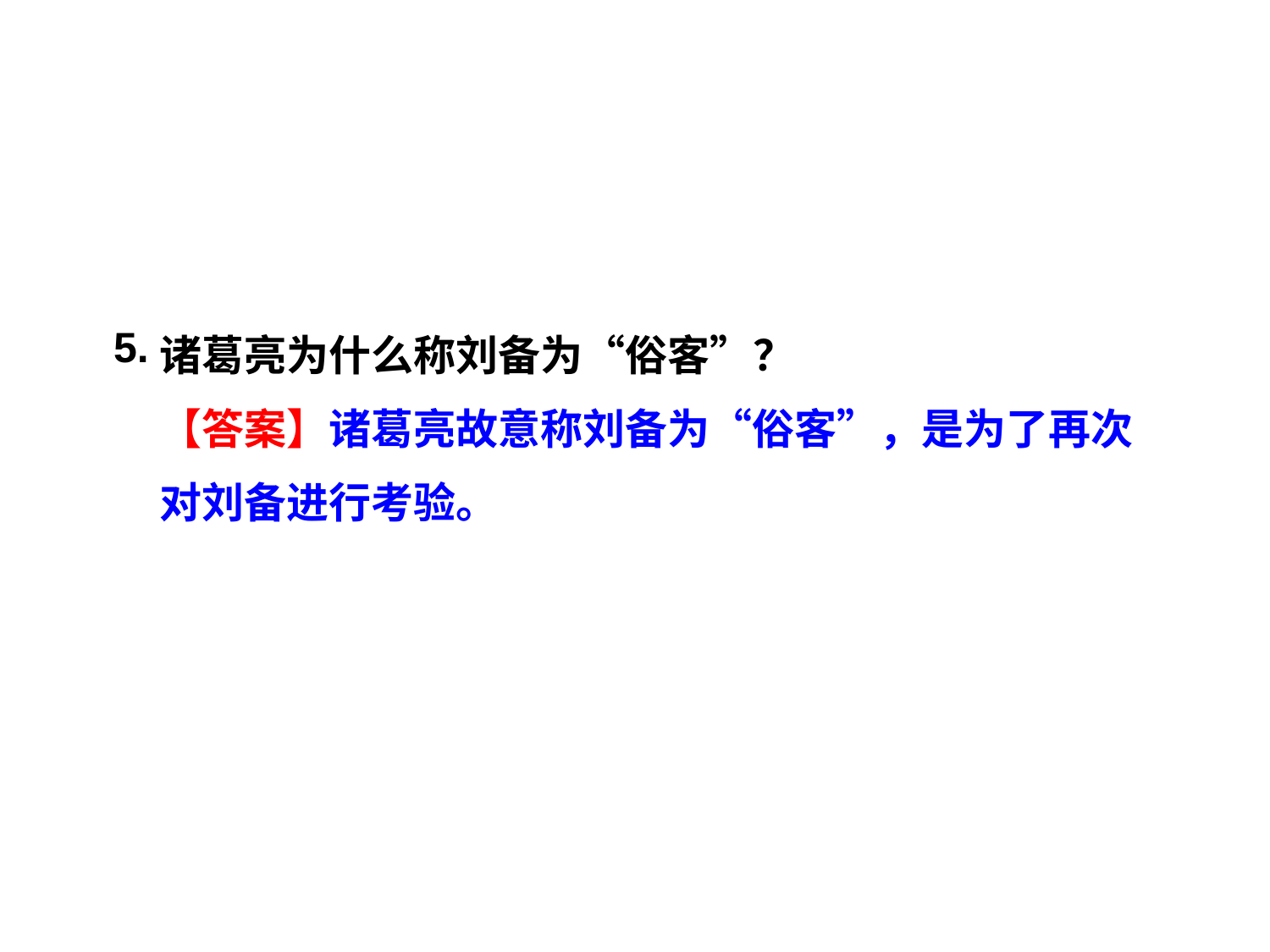

诸葛亮为什么称刘备为“俗客”？
【答案】诸葛亮故意称刘备为“俗客”，是为了再次对刘备进行考验。
5.